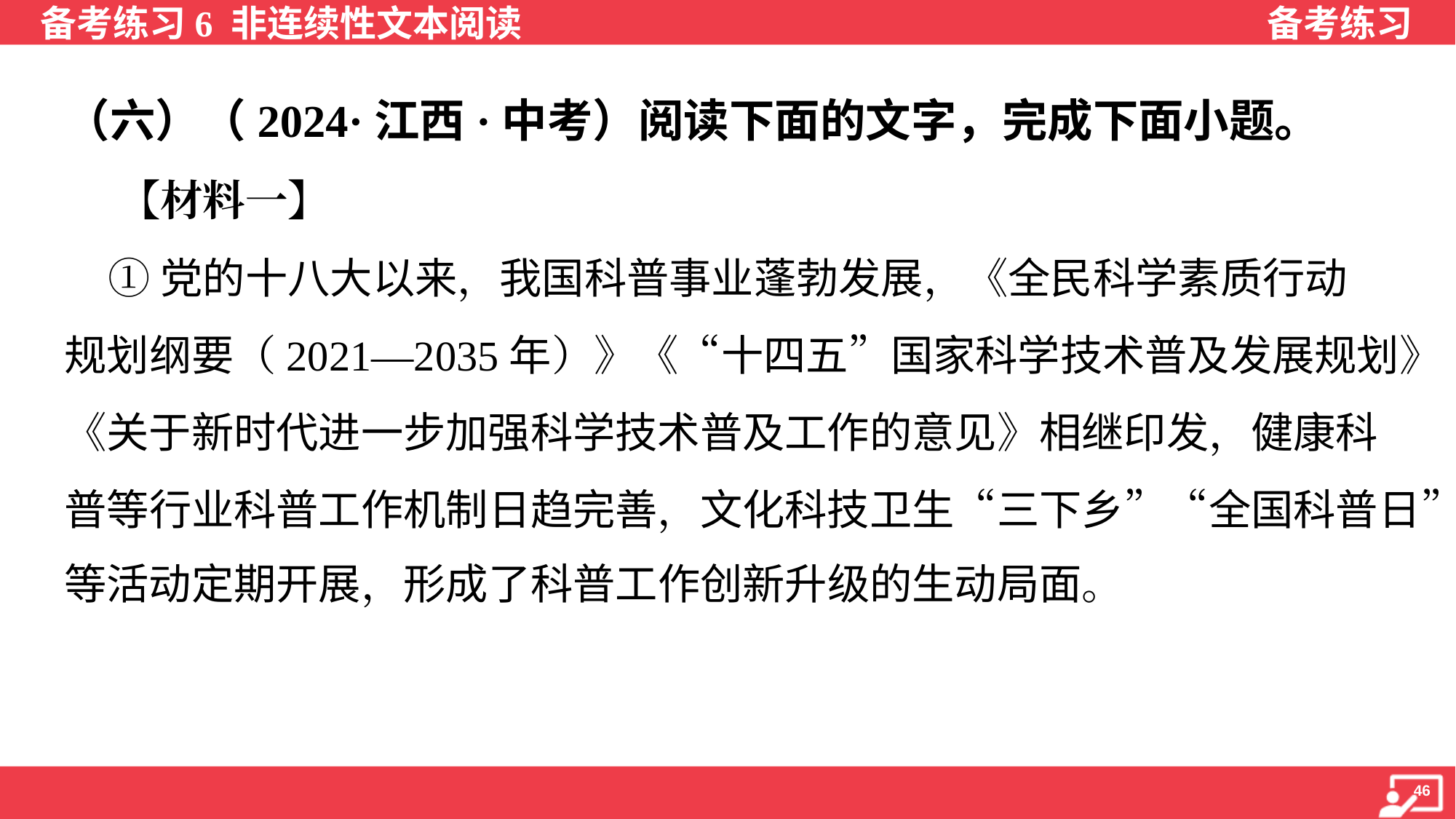

（六）（2024·江西·中考）阅读下面的文字，完成下面小题。
    【材料一】
    ①党的十八大以来，我国科普事业蓬勃发展，《全民科学素质行动
规划纲要（2021—2035年）》《“十四五”国家科学技术普及发展规划》
《关于新时代进一步加强科学技术普及工作的意见》相继印发，健康科
普等行业科普工作机制日趋完善，文化科技卫生“三下乡”“全国科普日”
等活动定期开展，形成了科普工作创新升级的生动局面。